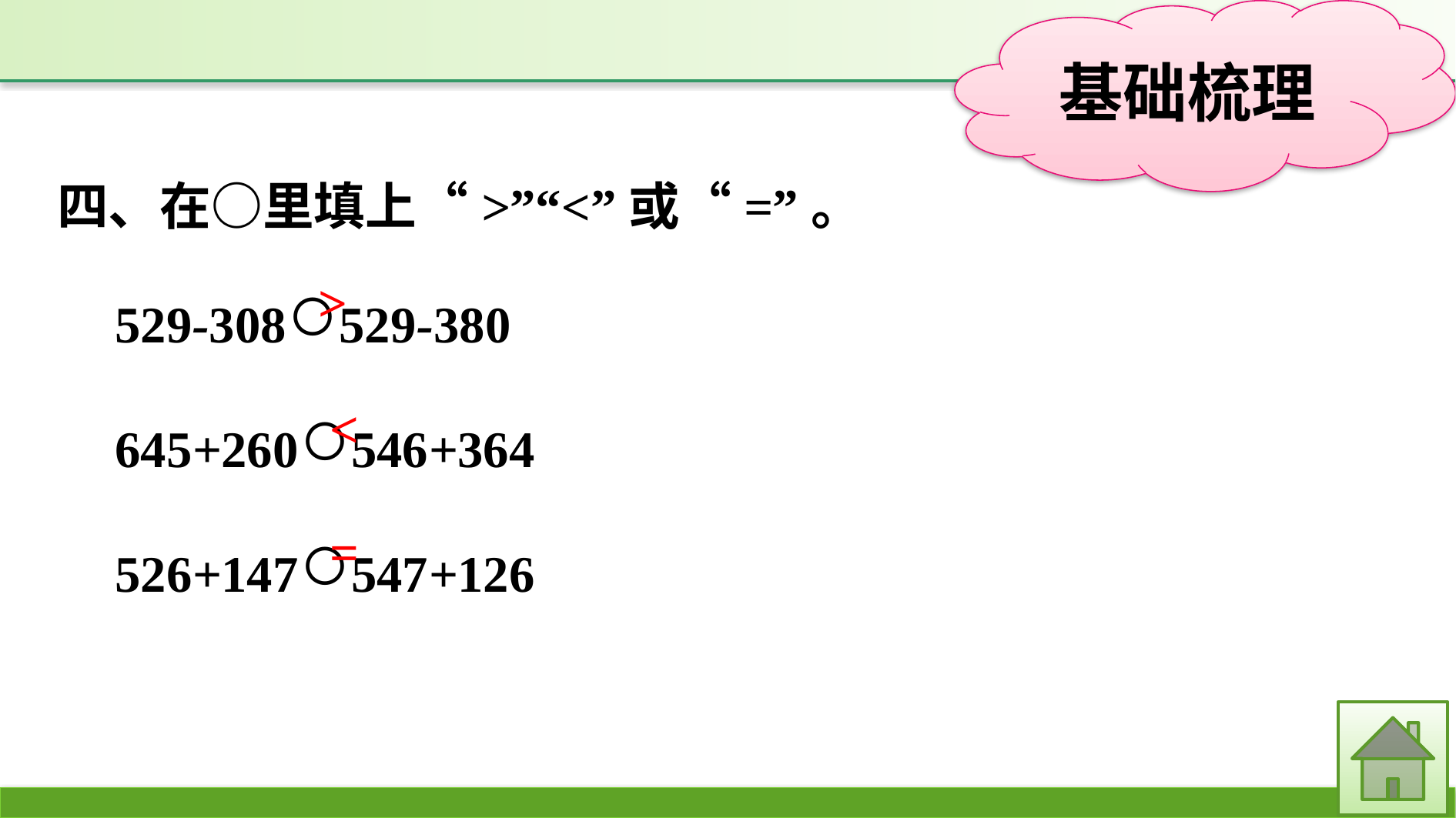

四、在○里填上“>”“<”或“=”。
529-308○529-380
645+260○546+364
526+147○547+126
>
<
=